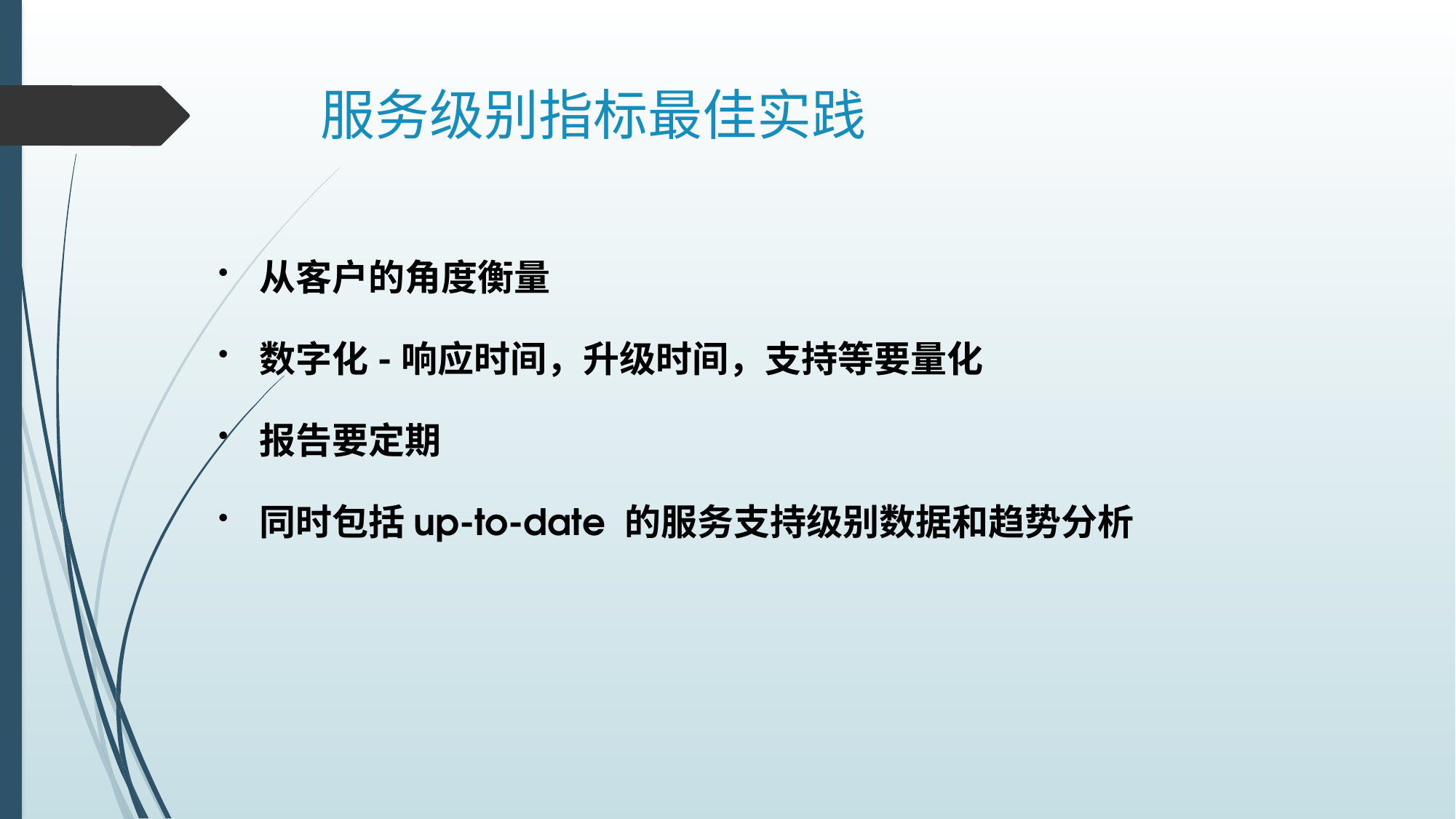

# 服务级别指标最佳实践
从客户的角度衡量
数字化-响应时间，升级时间，支持等要量化
报告要定期
同时包括up-to-date 的服务支持级别数据和趋势分析